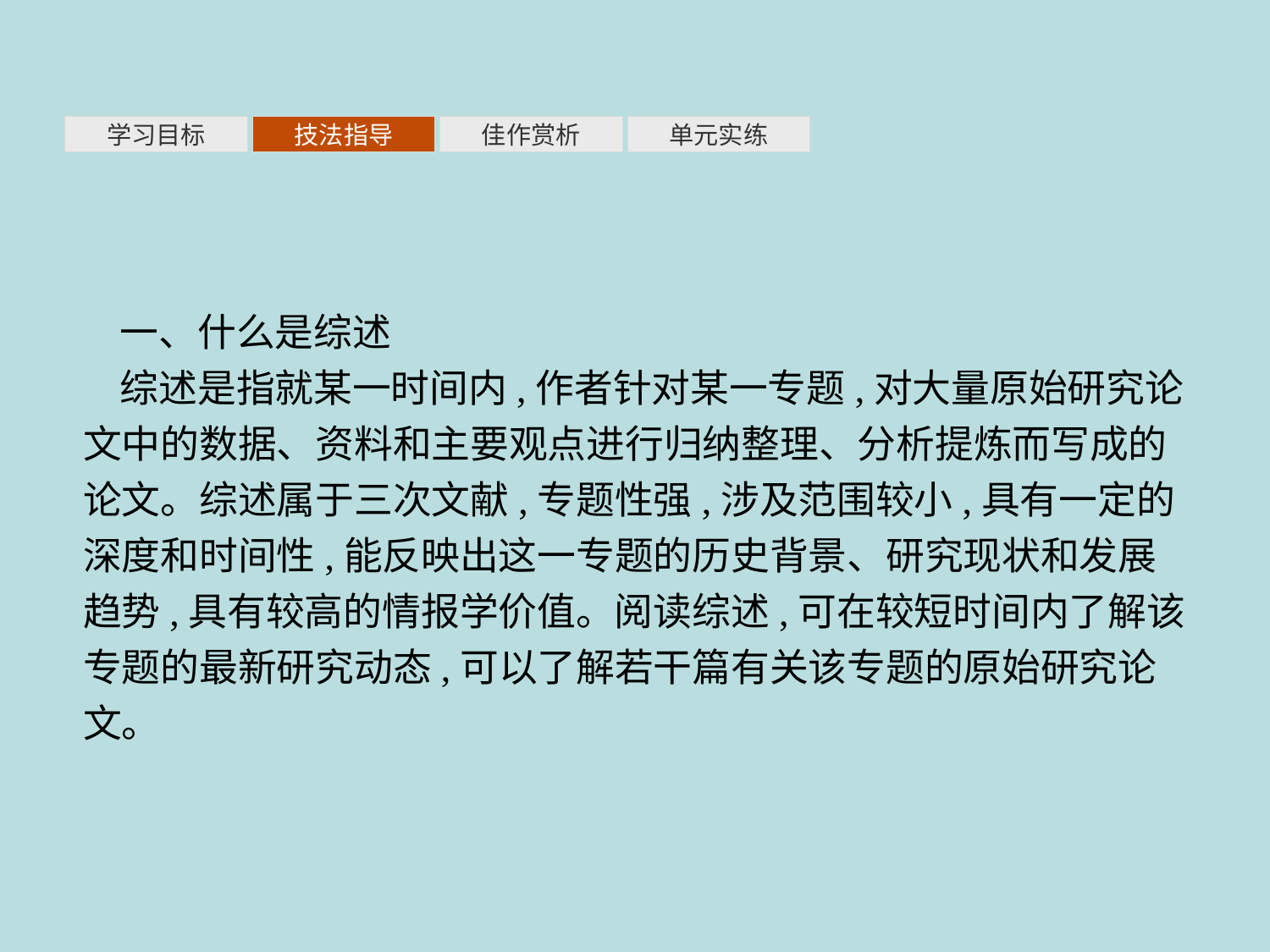

单元实练
学习目标
技法指导
佳作赏析
一、什么是综述
综述是指就某一时间内,作者针对某一专题,对大量原始研究论文中的数据、资料和主要观点进行归纳整理、分析提炼而写成的论文。综述属于三次文献,专题性强,涉及范围较小,具有一定的深度和时间性,能反映出这一专题的历史背景、研究现状和发展趋势,具有较高的情报学价值。阅读综述,可在较短时间内了解该专题的最新研究动态,可以了解若干篇有关该专题的原始研究论文。